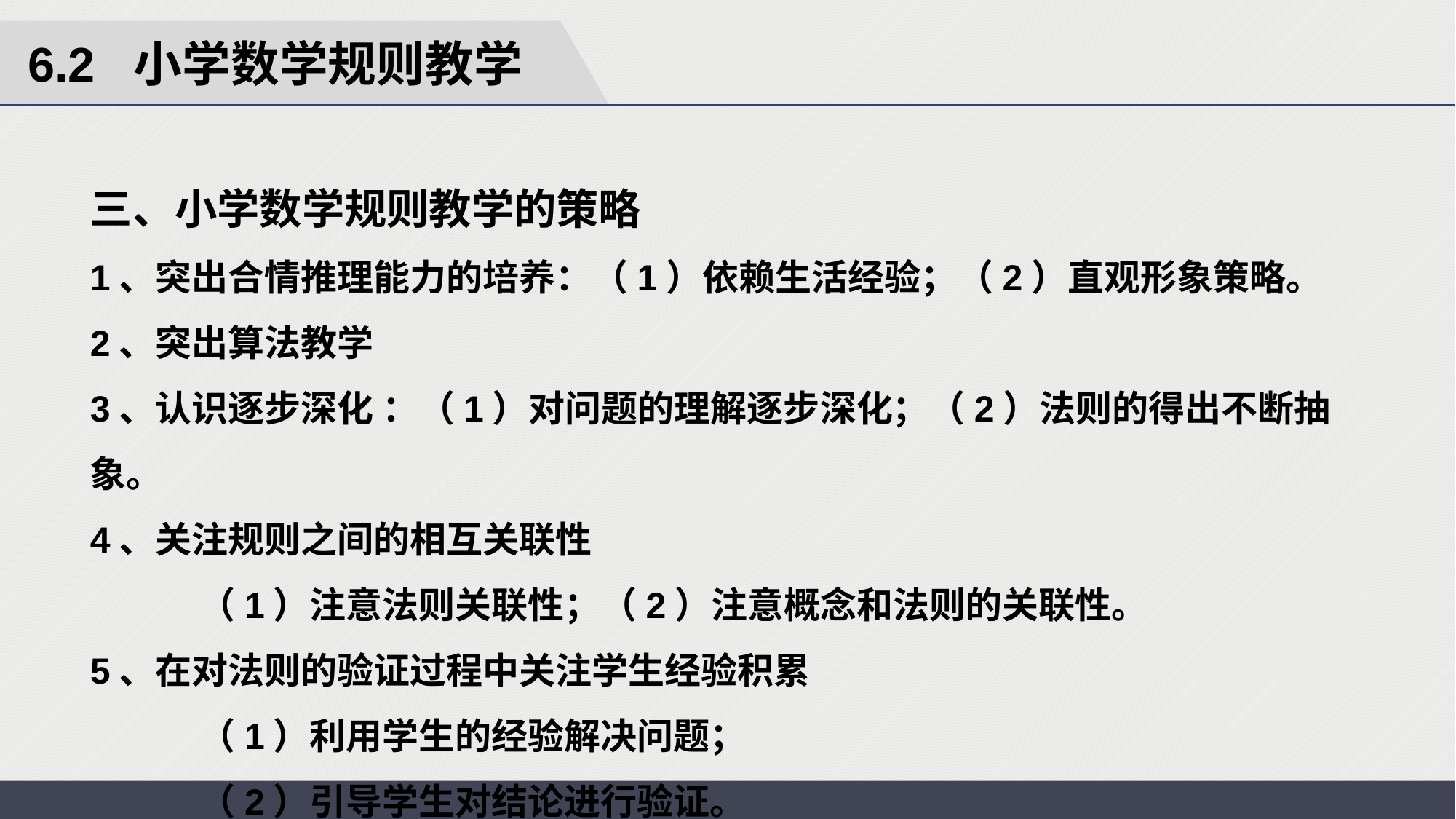

6.2  小学数学规则教学
三、小学数学规则教学的策略
1、突出合情推理能力的培养：（1）依赖生活经验；（2）直观形象策略。
2、突出算法教学
3、认识逐步深化 ：（1）对问题的理解逐步深化；（2）法则的得出不断抽象。
4、关注规则之间的相互关联性
	（1）注意法则关联性；（2）注意概念和法则的关联性。
5、在对法则的验证过程中关注学生经验积累
	（1）利用学生的经验解决问题；
	（2）引导学生对结论进行验证。